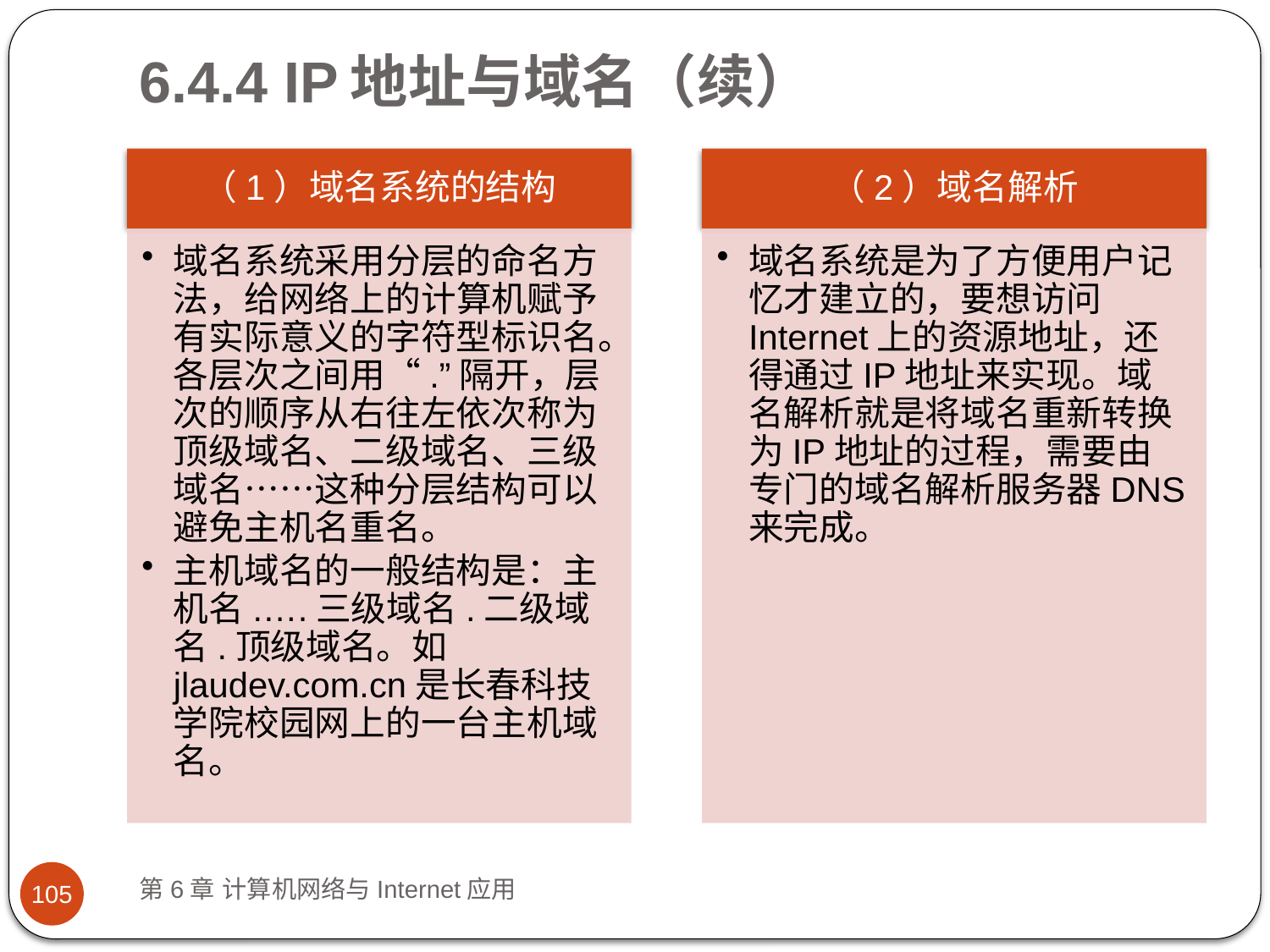

# 6.4.4 IP地址与域名（续）
（1）域名系统的结构
域名系统采用分层的命名方法，给网络上的计算机赋予有实际意义的字符型标识名。各层次之间用“.”隔开，层次的顺序从右往左依次称为顶级域名、二级域名、三级域名……这种分层结构可以避免主机名重名。
主机域名的一般结构是：主机名.….三级域名.二级域名.顶级域名。如jlaudev.com.cn是长春科技学院校园网上的一台主机域名。
（2）域名解析
域名系统是为了方便用户记忆才建立的，要想访问Internet上的资源地址，还得通过IP地址来实现。域名解析就是将域名重新转换为IP地址的过程，需要由专门的域名解析服务器DNS来完成。
第6章 计算机网络与Internet应用
105